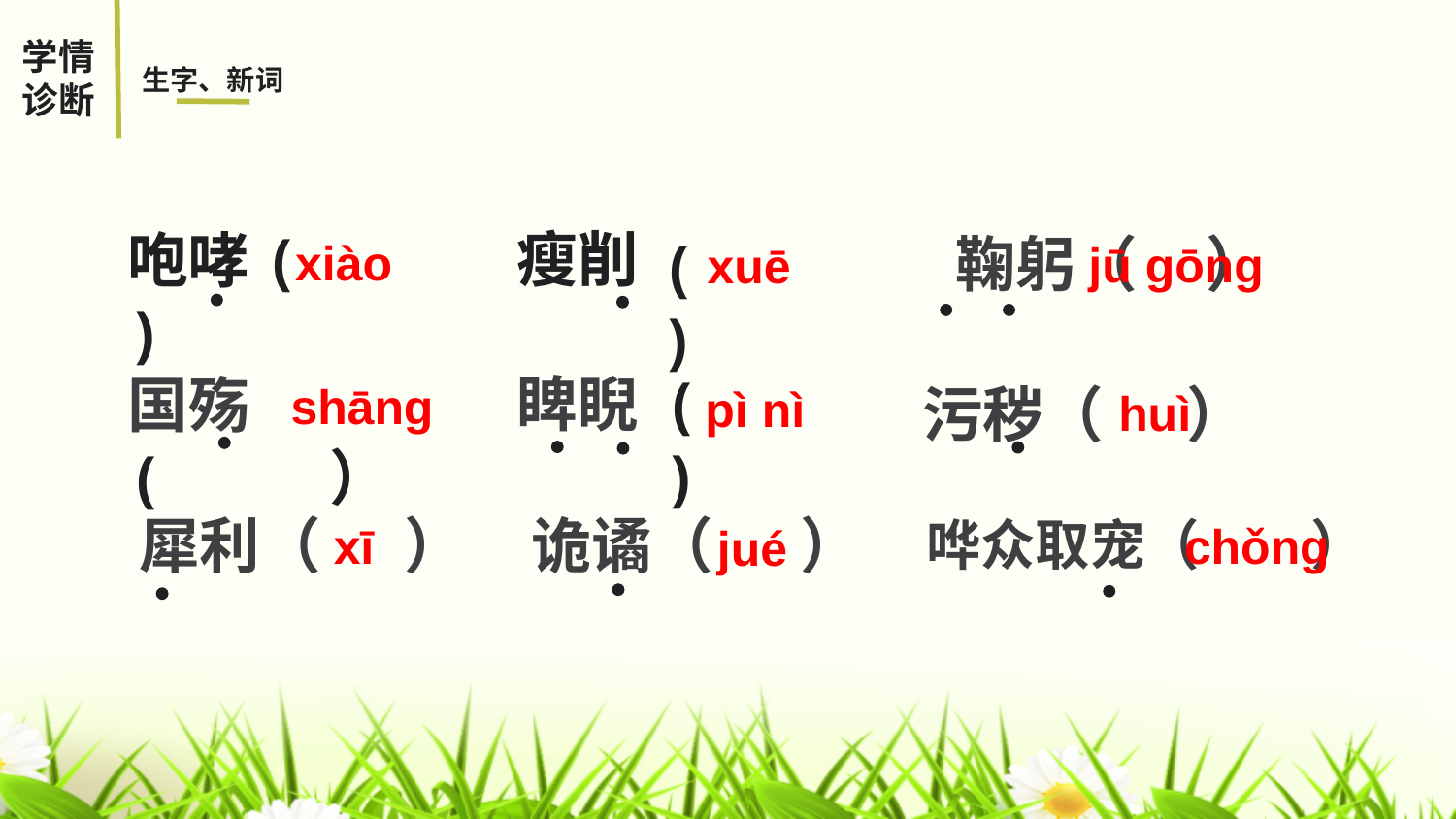

学情
诊断
生字、新词
瘦削
咆哮(    )
鞠躬（     ）
(    )
xiào
jū gōng
xuē

(    )
睥睨
国殇(         ）
污秽（      ）
shānɡ
pì nì
huì

犀利（      ）
诡谲（        ）
哗众取宠（         ）
xī
chǒng
jué